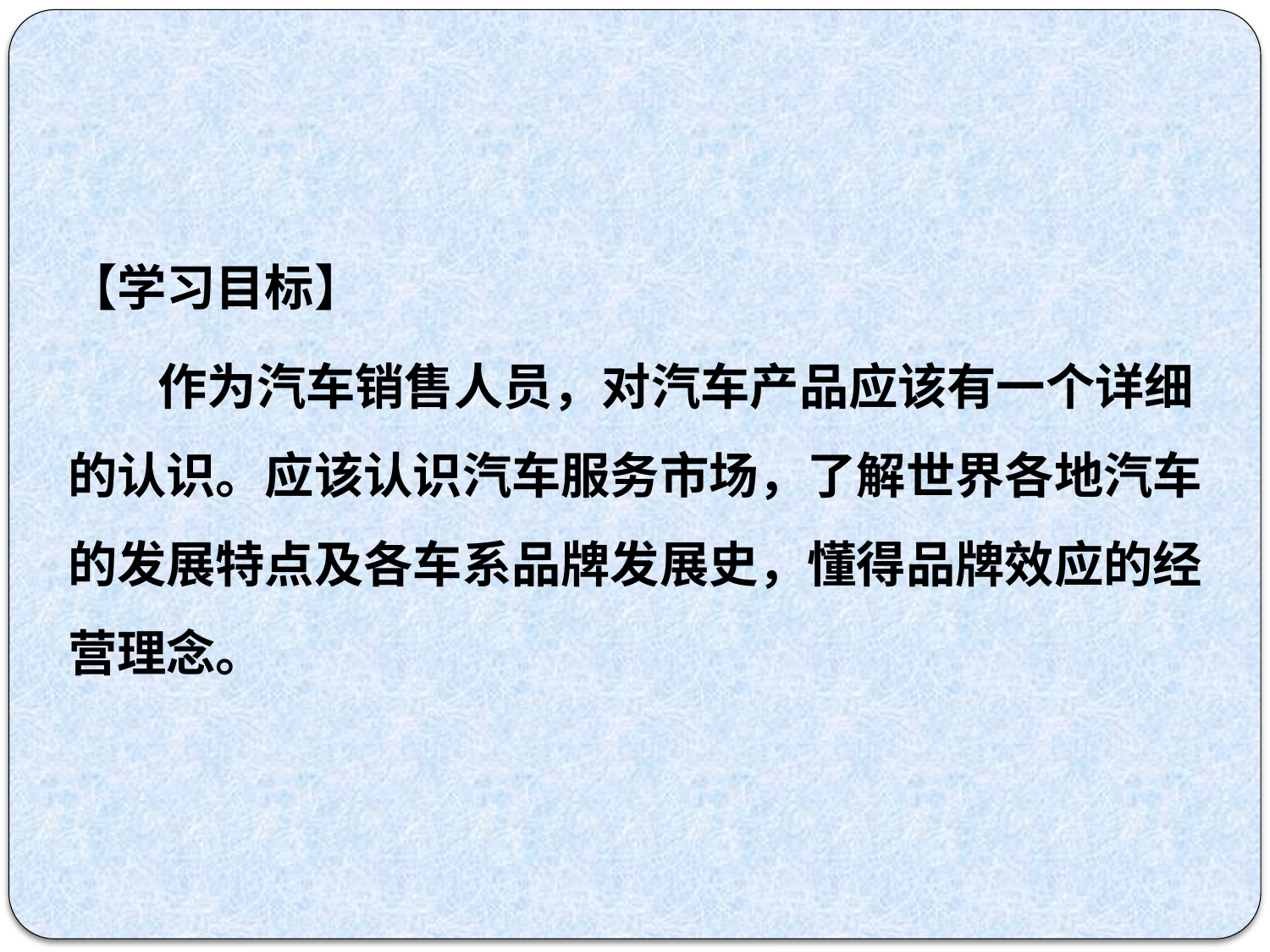

【学习目标】
       作为汽车销售人员，对汽车产品应该有一个详细的认识。应该认识汽车服务市场，了解世界各地汽车的发展特点及各车系品牌发展史，懂得品牌效应的经营理念。